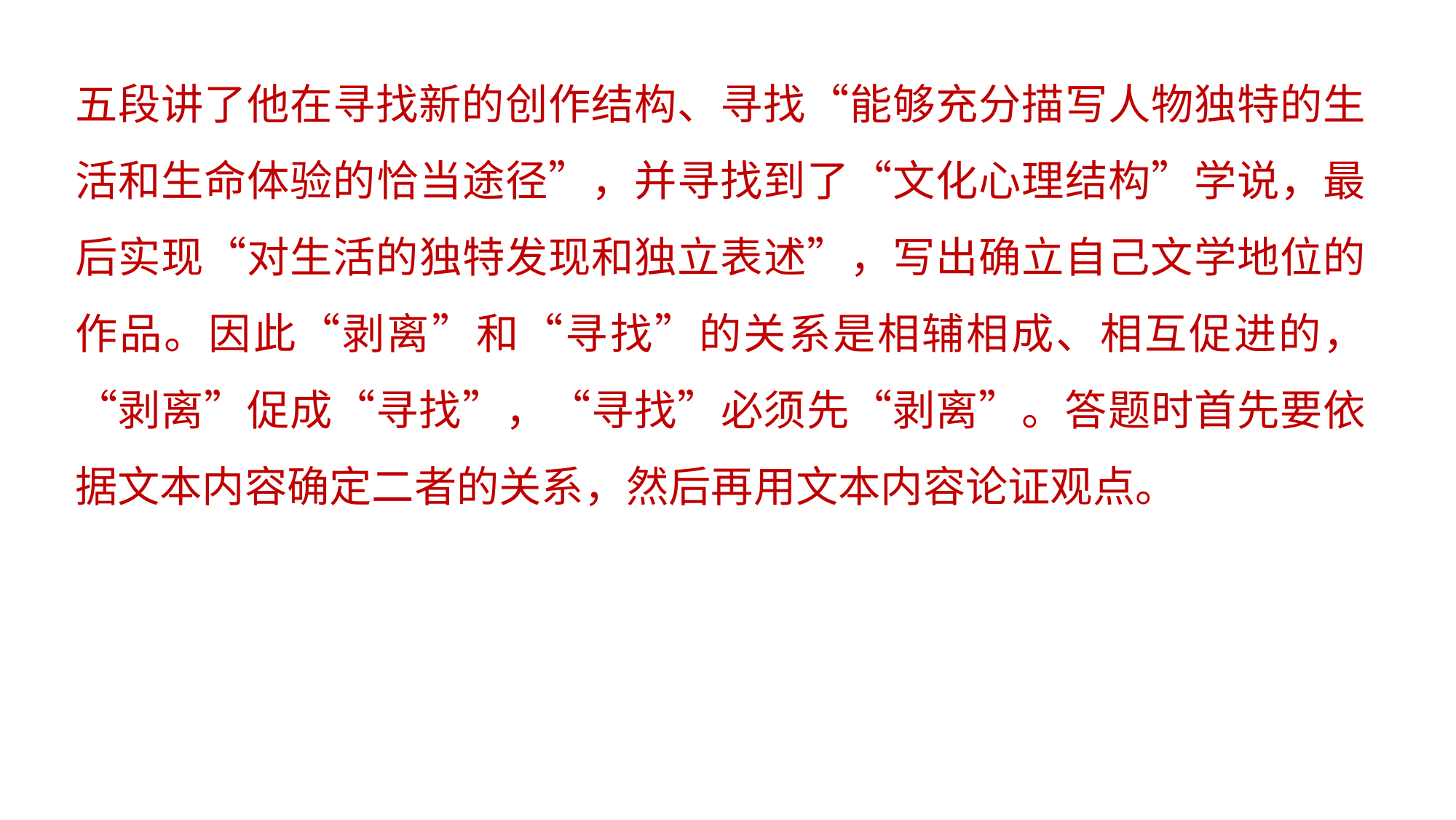

五段讲了他在寻找新的创作结构、寻找“能够充分描写人物独特的生活和生命体验的恰当途径”，并寻找到了“文化心理结构”学说，最后实现“对生活的独特发现和独立表述”，写出确立自己文学地位的作品。因此“剥离”和“寻找”的关系是相辅相成、相互促进的，“剥离”促成“寻找”，“寻找”必须先“剥离”。答题时首先要依据文本内容确定二者的关系，然后再用文本内容论证观点。